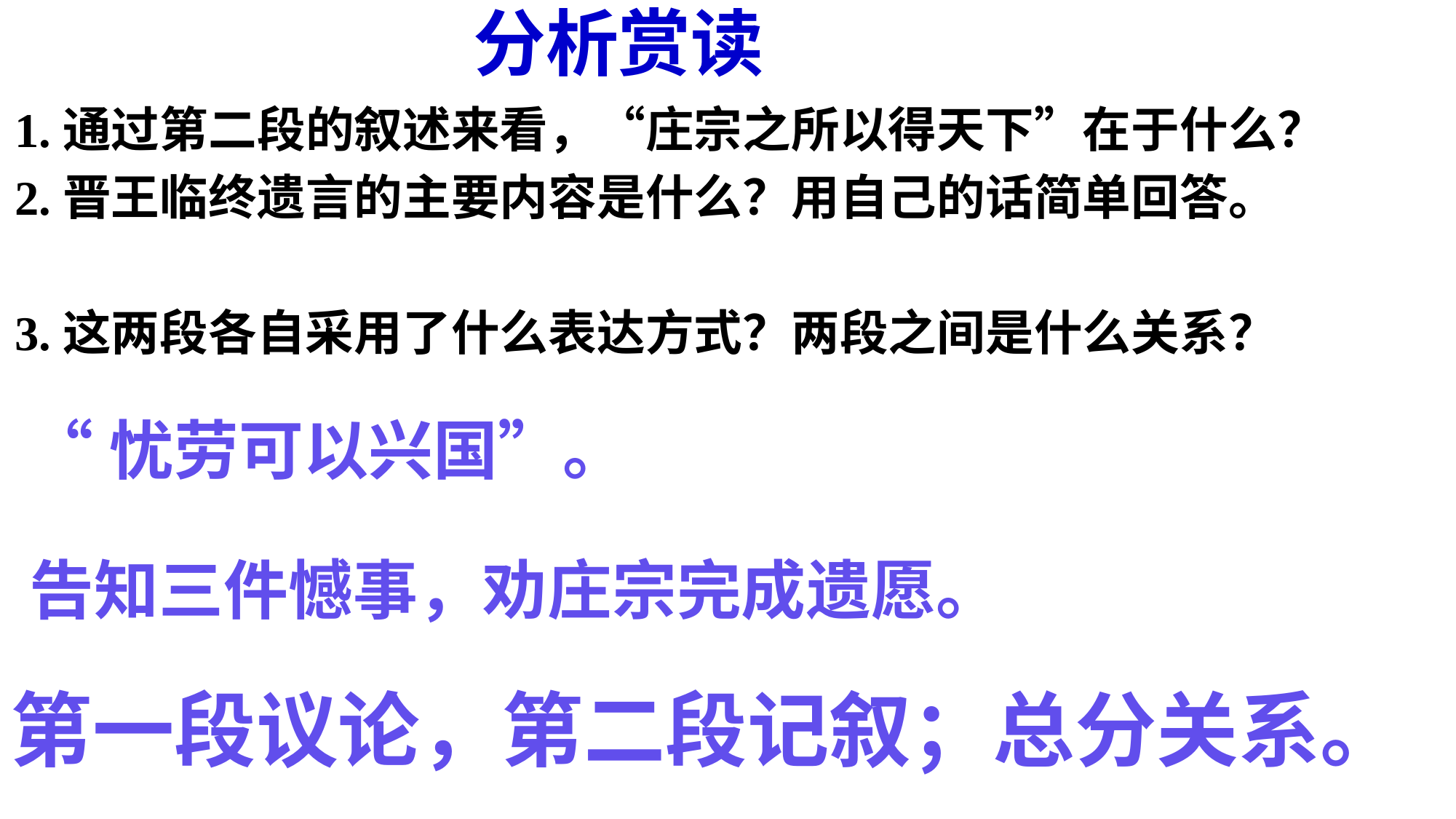

# 分析赏读
1.通过第二段的叙述来看，“庄宗之所以得天下”在于什么？
2.晋王临终遗言的主要内容是什么？用自己的话简单回答。

3.这两段各自采用了什么表达方式？两段之间是什么关系？

“忧劳可以兴国”。
告知三件憾事，劝庄宗完成遗愿。
第一段议论，第二段记叙；总分关系。